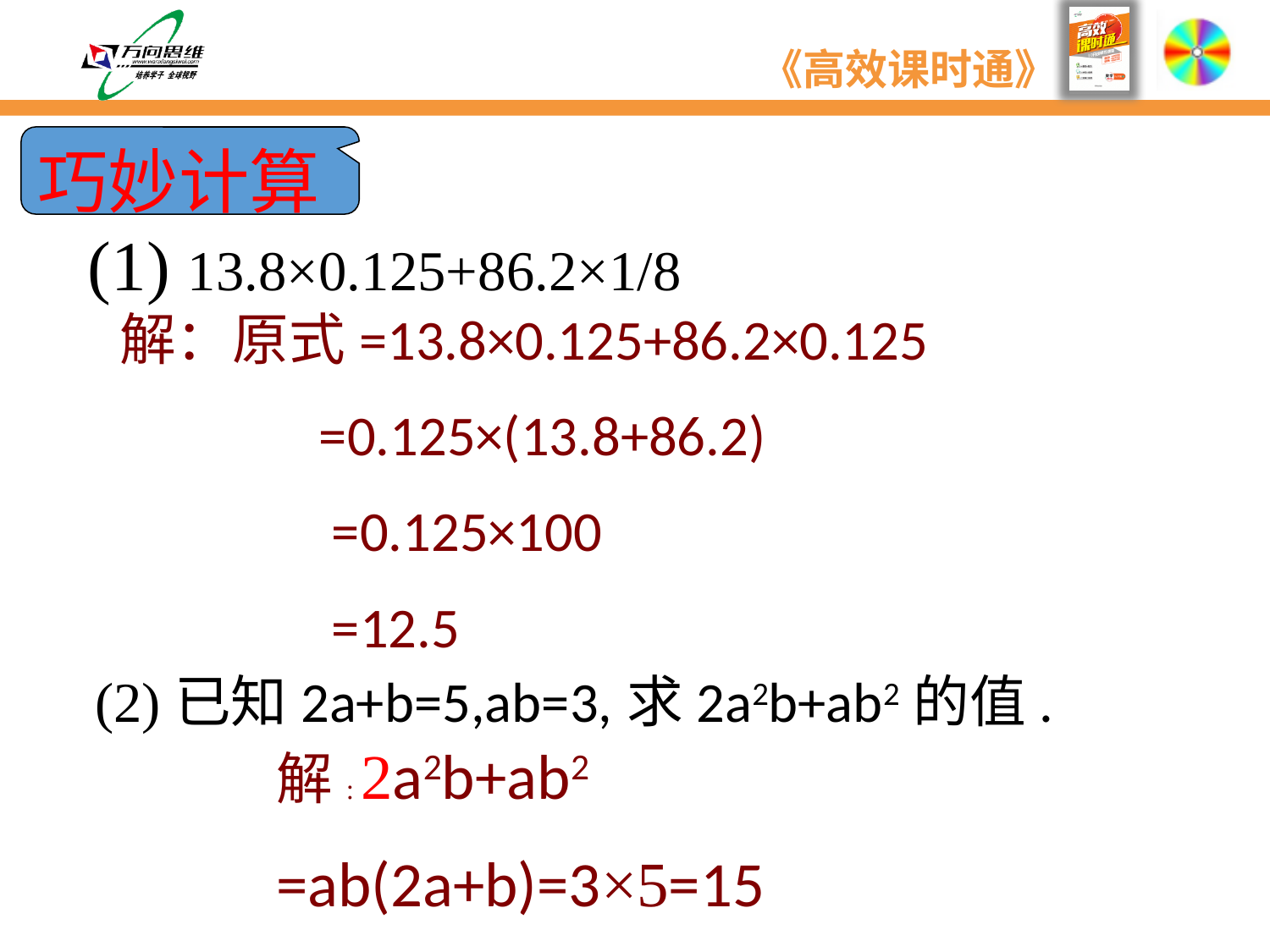

巧妙计算

(1) 13.8×0.125+86.2×1/8
   解：原式=13.8×0.125+86.2×0.125
                  =0.125×(13.8+86.2)
                   =0.125×100
                   =12.5
(2)已知2a+b=5,ab=3,求2a2b+ab2的值.
解: 2a2b+ab2
=ab(2a+b)=3×5=15